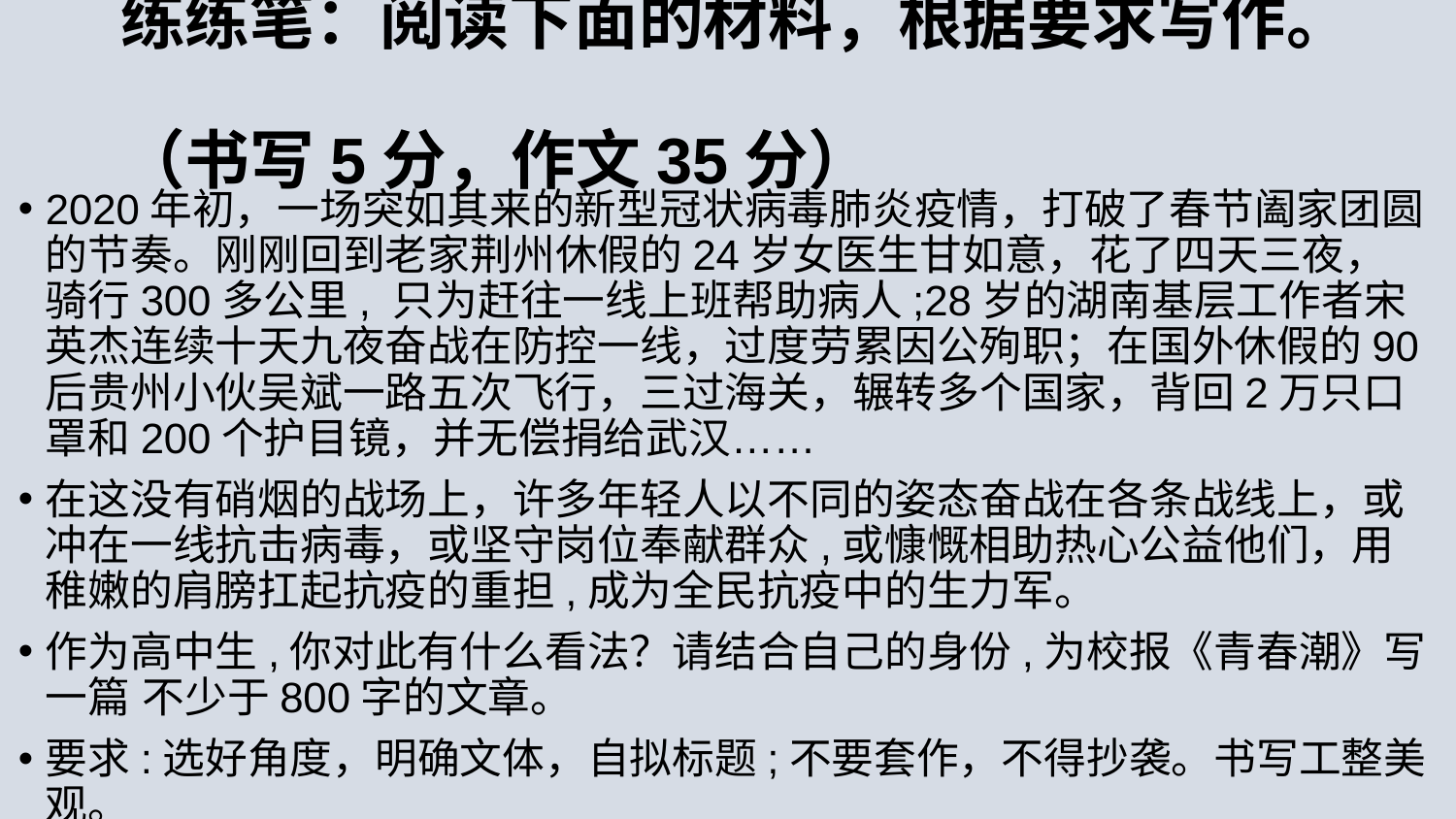

# 练练笔：阅读下面的材料，根据要求写作。 （书写5分，作文35分）
2020年初，一场突如其来的新型冠状病毒肺炎疫情，打破了春节阖家团圆的节奏。刚刚回到老家荆州休假的24岁女医生甘如意，花了四天三夜，骑行300多公里, 只为赶往一线上班帮助病人;28岁的湖南基层工作者宋英杰连续十天九夜奋战在防控一线，过度劳累因公殉职；在国外休假的90后贵州小伙吴斌一路五次飞行，三过海关，辗转多个国家，背回2万只口罩和200个护目镜，并无偿捐给武汉……
在这没有硝烟的战场上，许多年轻人以不同的姿态奋战在各条战线上，或冲在一线抗击病毒，或坚守岗位奉献群众,或慷慨相助热心公益他们，用稚嫩的肩膀扛起抗疫的重担,成为全民抗疫中的生力军。
作为高中生,你对此有什么看法？请结合自己的身份,为校报《青春潮》写一篇 不少于800字的文章。
要求:选好角度，明确文体，自拟标题;不要套作，不得抄袭。书写工整美观。